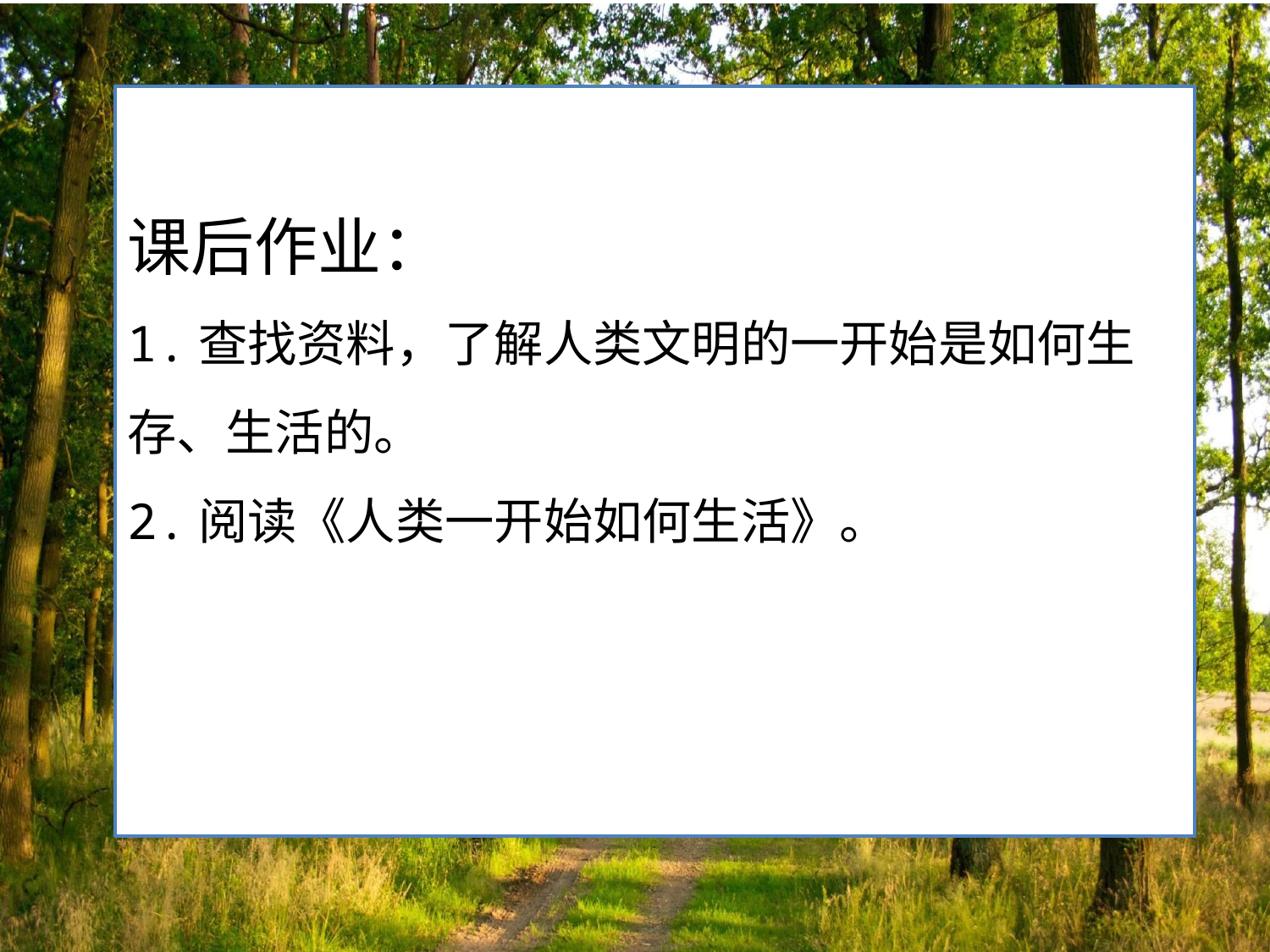

#

课后作业：
1.查找资料，了解人类文明的一开始是如何生存、生活的。
2.阅读《人类一开始如何生活》。